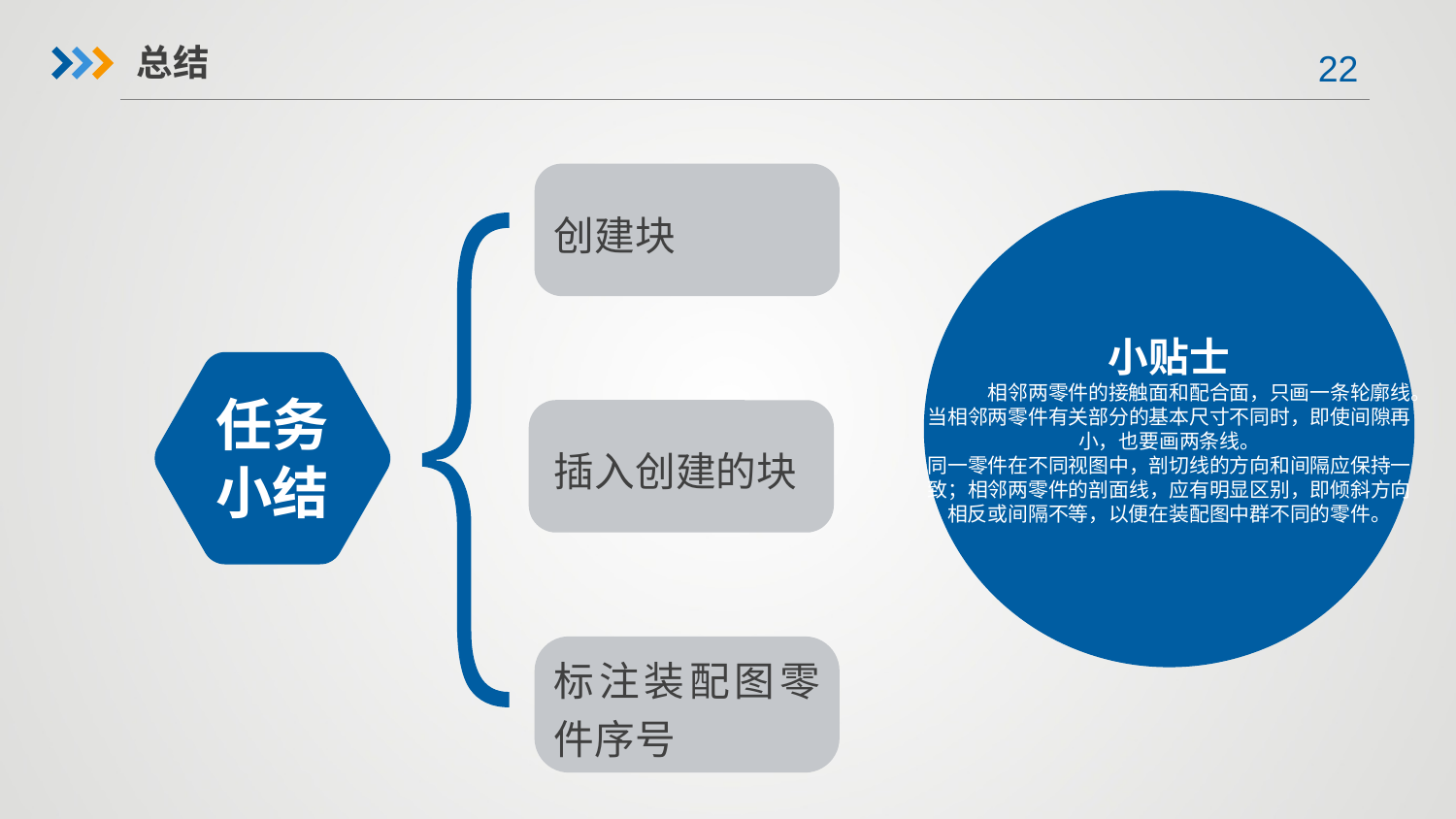

总结

小贴士
            相邻两零件的接触面和配合面，只画一条轮廓线。当相邻两零件有关部分的基本尺寸不同时，即使间隙再小，也要画两条线。
同一零件在不同视图中，剖切线的方向和间隔应保持一致；相邻两零件的剖面线，应有明显区别，即倾斜方向相反或间隔不等，以便在装配图中群不同的零件。
创建块

任务小结

插入创建的块

标注装配图零件序号